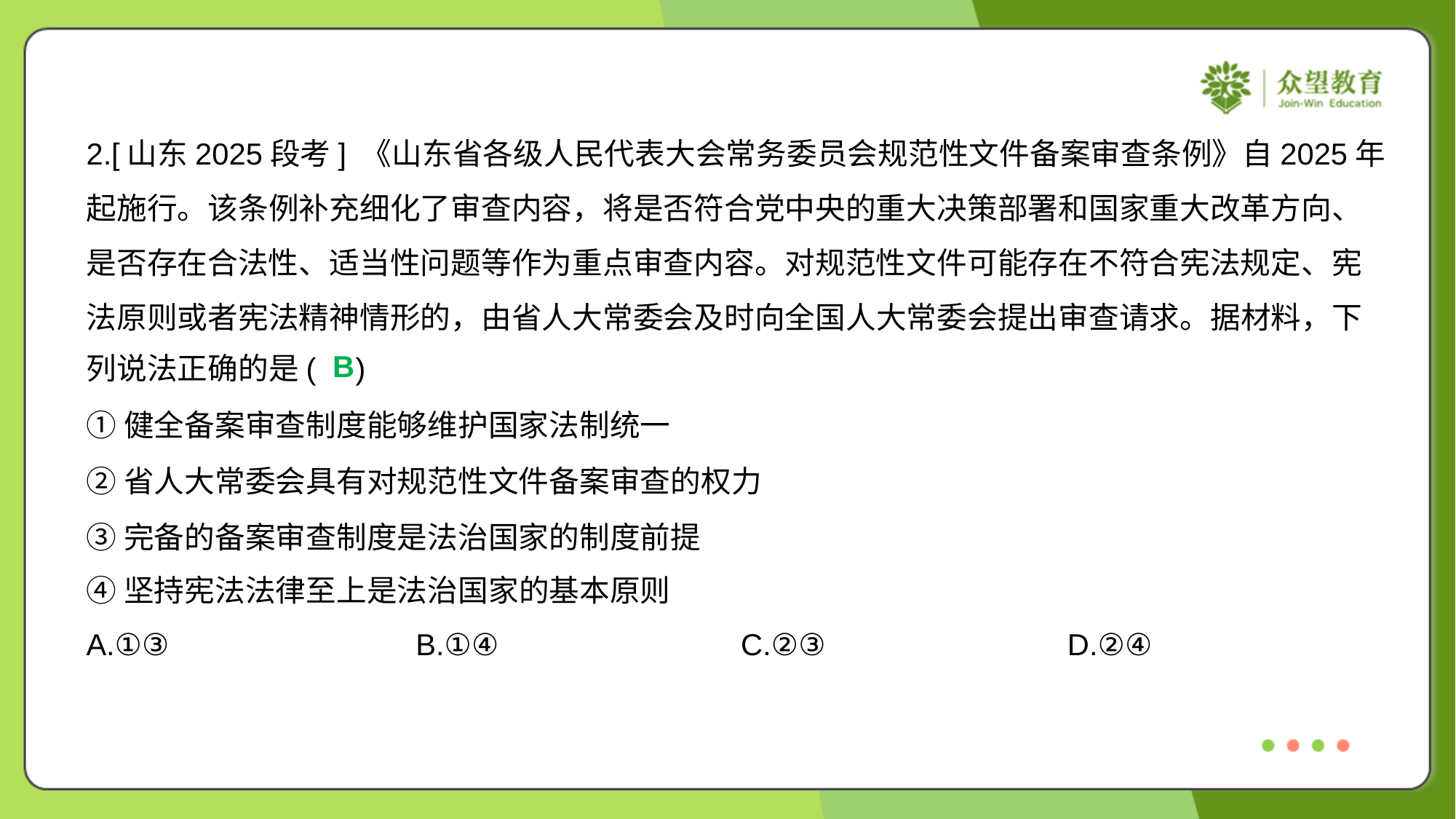

2.[山东2025段考] 《山东省各级人民代表大会常务委员会规范性文件备案审查条例》自2025年
起施行。该条例补充细化了审查内容，将是否符合党中央的重大决策部署和国家重大改革方向、
是否存在合法性、适当性问题等作为重点审查内容。对规范性文件可能存在不符合宪法规定、宪
法原则或者宪法精神情形的，由省人大常委会及时向全国人大常委会提出审查请求。据材料，下
列说法正确的是(     )
B
①健全备案审查制度能够维护国家法制统一
②省人大常委会具有对规范性文件备案审查的权力
③完备的备案审查制度是法治国家的制度前提
④坚持宪法法律至上是法治国家的基本原则
A.①③	B.①④	C.②③	D.②④